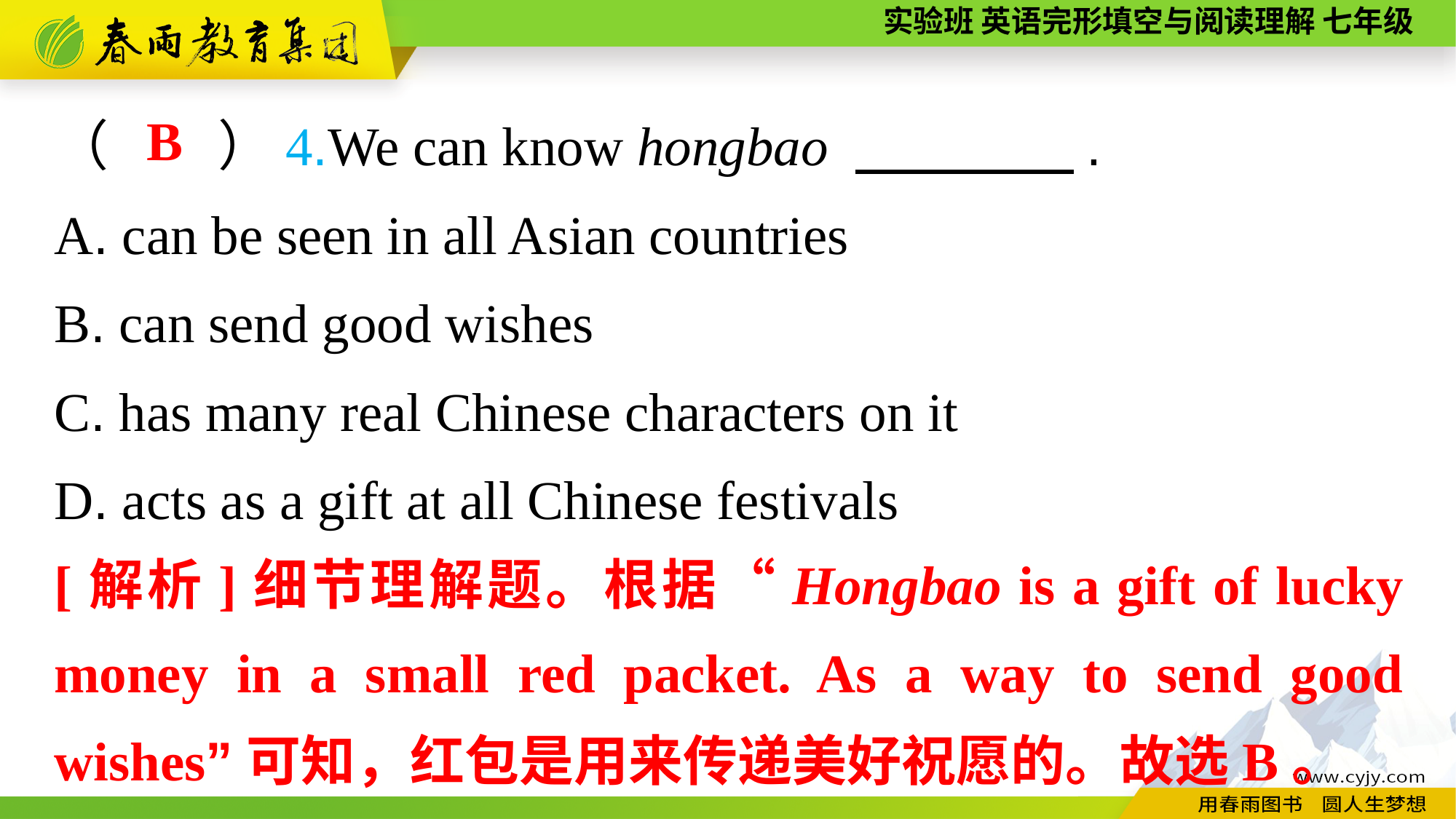

（　　）4.We can know hongbao 　　　　.
A. can be seen in all Asian countries
B. can send good wishes
C. has many real Chinese characters on it
D. acts as a gift at all Chinese festivals
B
[解析]细节理解题。根据“Hongbao is a gift of lucky money in a small red packet. As a way to send good wishes”可知，红包是用来传递美好祝愿的。故选B。